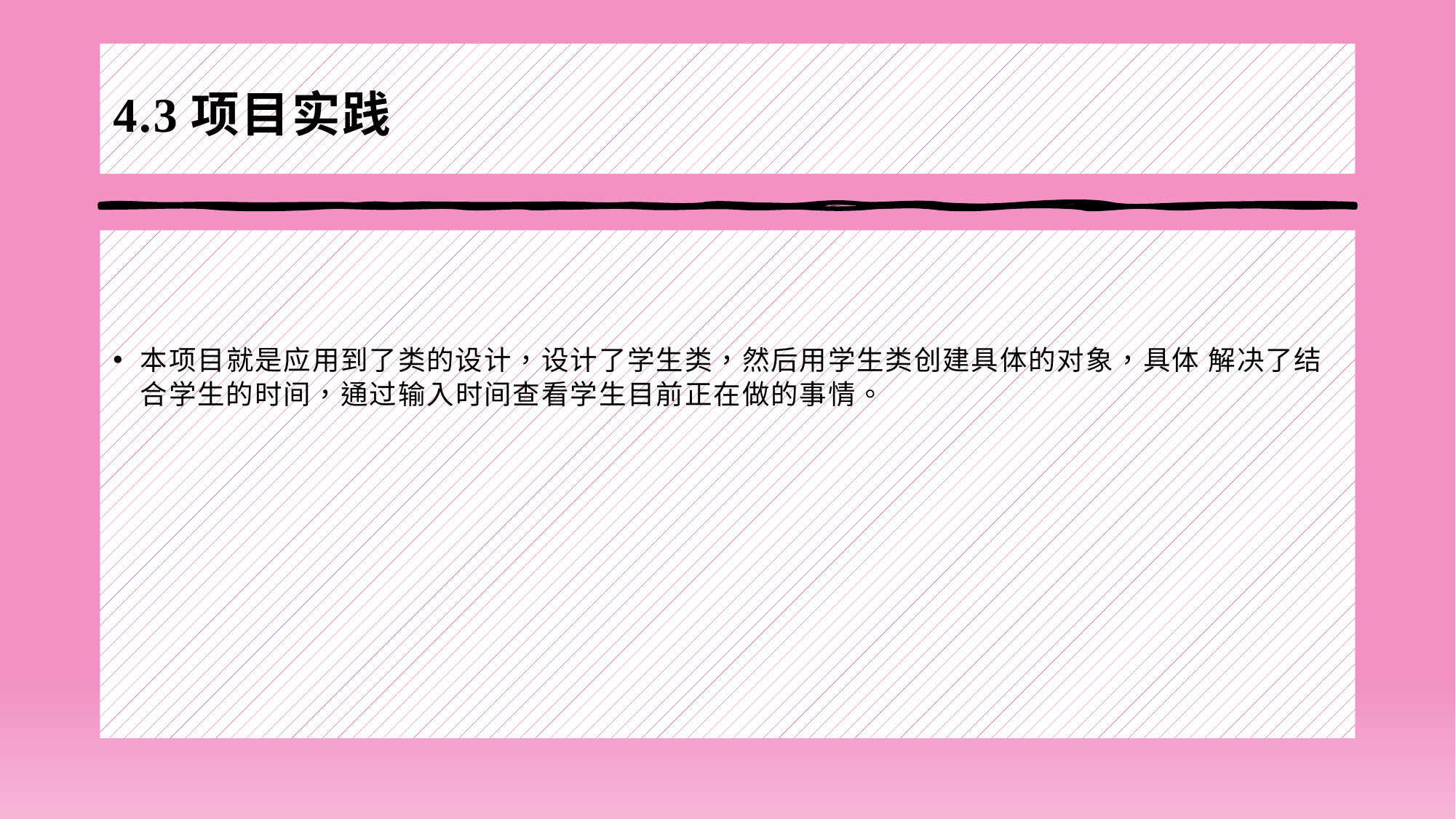

# 4.3项目实践

本项目就是应用到了类的设计，设计了学生类，然后用学生类创建具体的对象，具体 解决了结合学生的时间，通过输入时间查看学生目前正在做的事情。